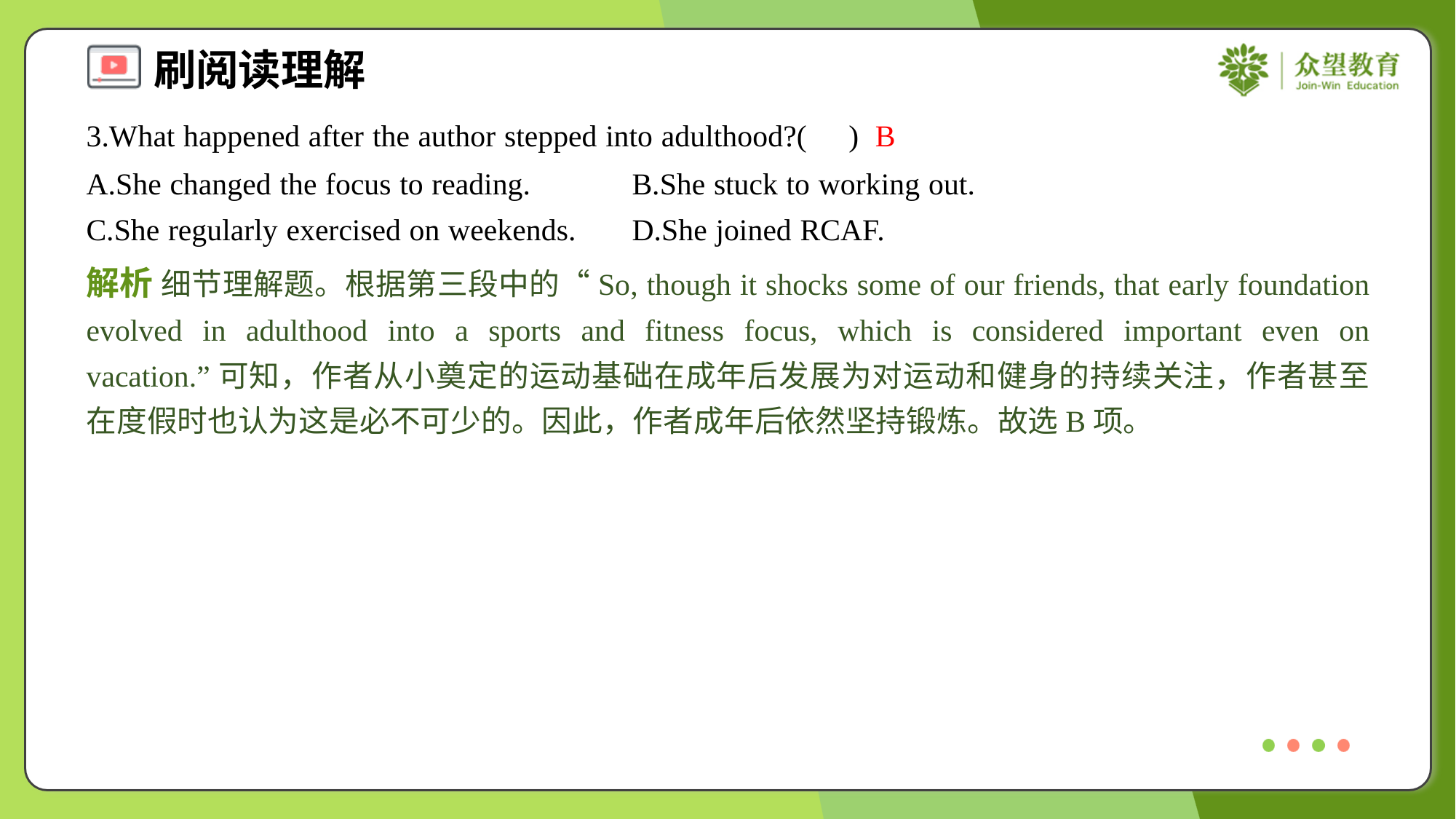

3.What happened after the author stepped into adulthood?(     )
B
A.She changed the focus to reading.	B.She stuck to working out.
C.She regularly exercised on weekends.	D.She joined RCAF.
解析 细节理解题。根据第三段中的“So, though it shocks some of our friends, that early foundation evolved in adulthood into a sports and fitness focus, which is considered important even on vacation.”可知，作者从小奠定的运动基础在成年后发展为对运动和健身的持续关注，作者甚至在度假时也认为这是必不可少的。因此，作者成年后依然坚持锻炼。故选B项。